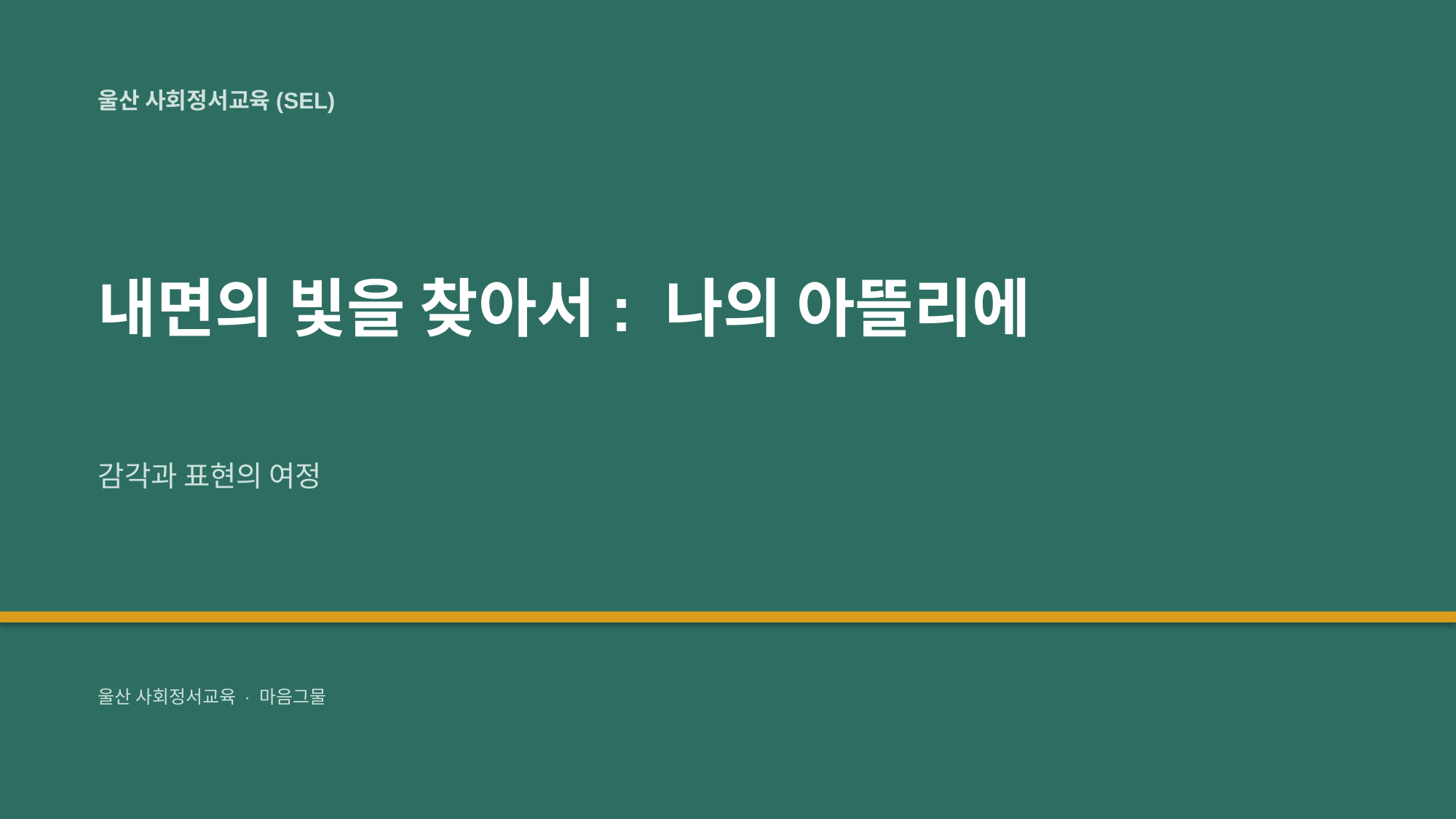

울산 사회정서교육(SEL)
내면의 빛을 찾아서: 나의 아뜰리에
감각과 표현의 여정

울산 사회정서교육 · 마음그물